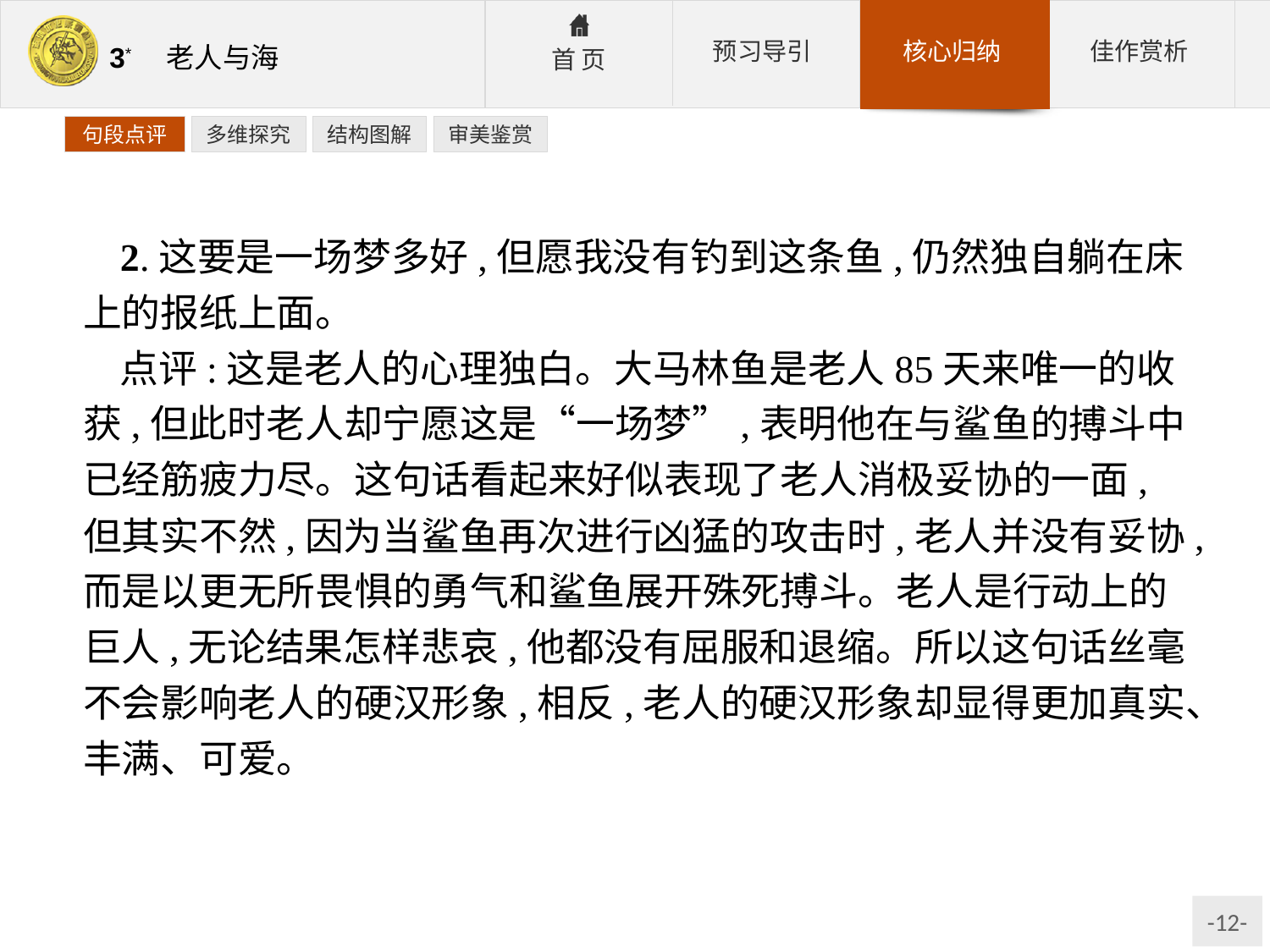

句段点评
多维探究
结构图解
审美鉴赏
2.这要是一场梦多好,但愿我没有钓到这条鱼,仍然独自躺在床上的报纸上面。
点评:这是老人的心理独白。大马林鱼是老人85天来唯一的收获,但此时老人却宁愿这是“一场梦”,表明他在与鲨鱼的搏斗中已经筋疲力尽。这句话看起来好似表现了老人消极妥协的一面,但其实不然,因为当鲨鱼再次进行凶猛的攻击时,老人并没有妥协,而是以更无所畏惧的勇气和鲨鱼展开殊死搏斗。老人是行动上的巨人,无论结果怎样悲哀,他都没有屈服和退缩。所以这句话丝毫不会影响老人的硬汉形象,相反,老人的硬汉形象却显得更加真实、丰满、可爱。